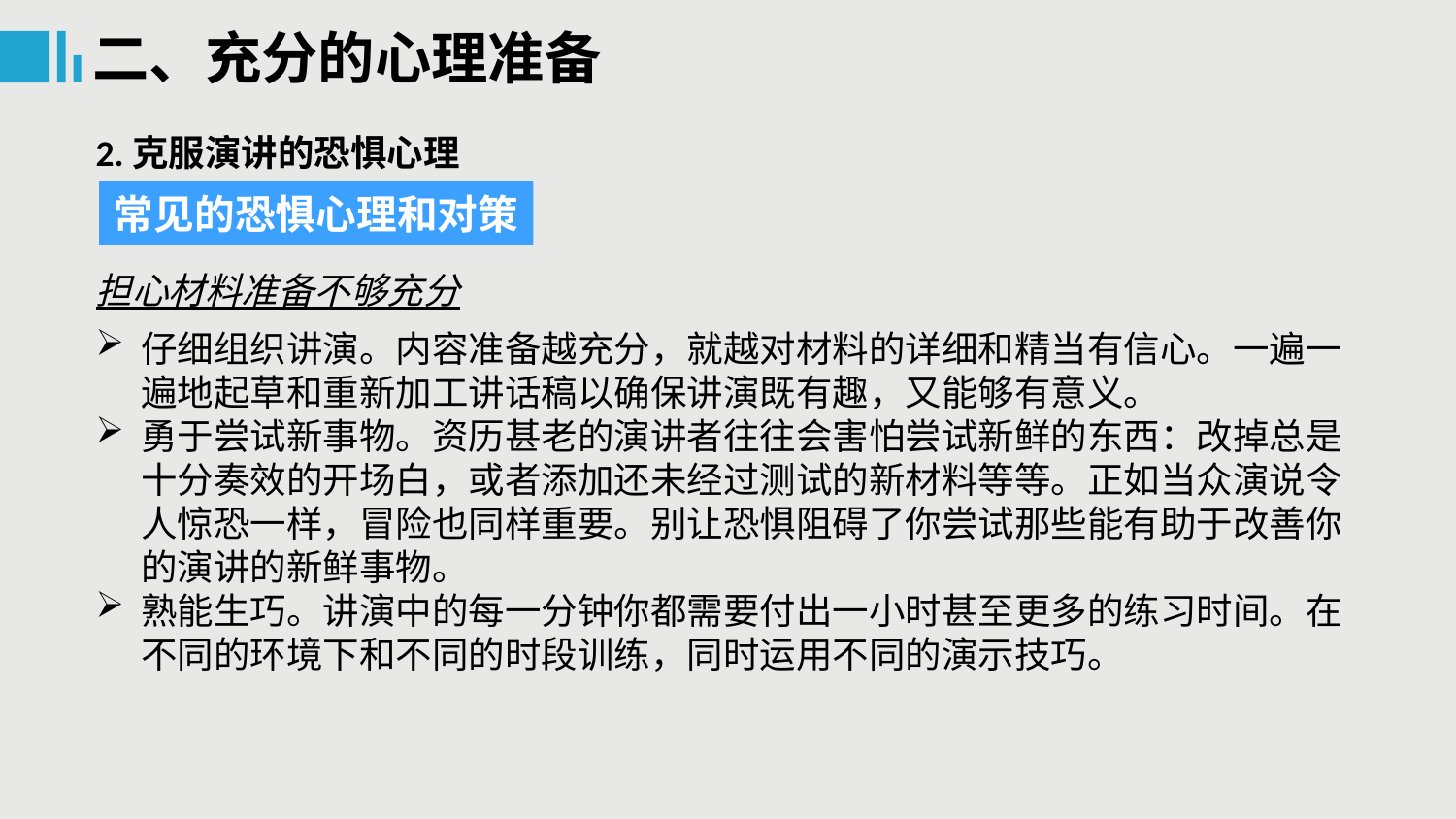

二、充分的心理准备

2.克服演讲的恐惧心理
常见的恐惧心理和对策
担心材料准备不够充分
仔细组织讲演。内容准备越充分，就越对材料的详细和精当有信心。一遍一遍地起草和重新加工讲话稿以确保讲演既有趣，又能够有意义。
勇于尝试新事物。资历甚老的演讲者往往会害怕尝试新鲜的东西：改掉总是十分奏效的开场白，或者添加还未经过测试的新材料等等。正如当众演说令人惊恐一样，冒险也同样重要。别让恐惧阻碍了你尝试那些能有助于改善你的演讲的新鲜事物。
熟能生巧。讲演中的每一分钟你都需要付出一小时甚至更多的练习时间。在不同的环境下和不同的时段训练，同时运用不同的演示技巧。